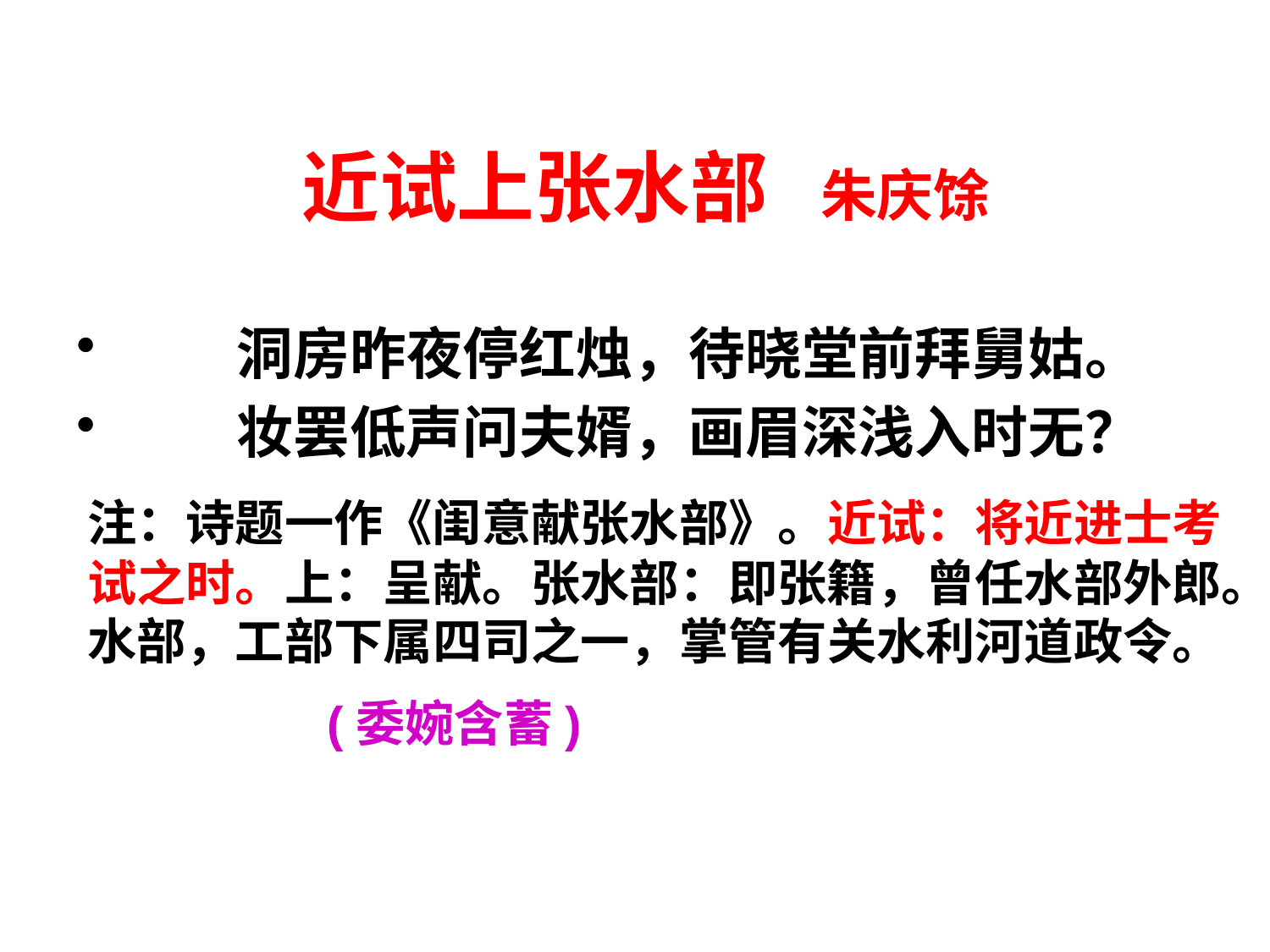

# 近试上张水部   朱庆馀

　　洞房昨夜停红烛，待晓堂前拜舅姑。
　　妆罢低声问夫婿，画眉深浅入时无？
注：诗题一作《闺意献张水部》。近试：将近进士考试之时。上：呈献。张水部：即张籍，曾任水部外郎。水部，工部下属四司之一，掌管有关水利河道政令。
(委婉含蓄)